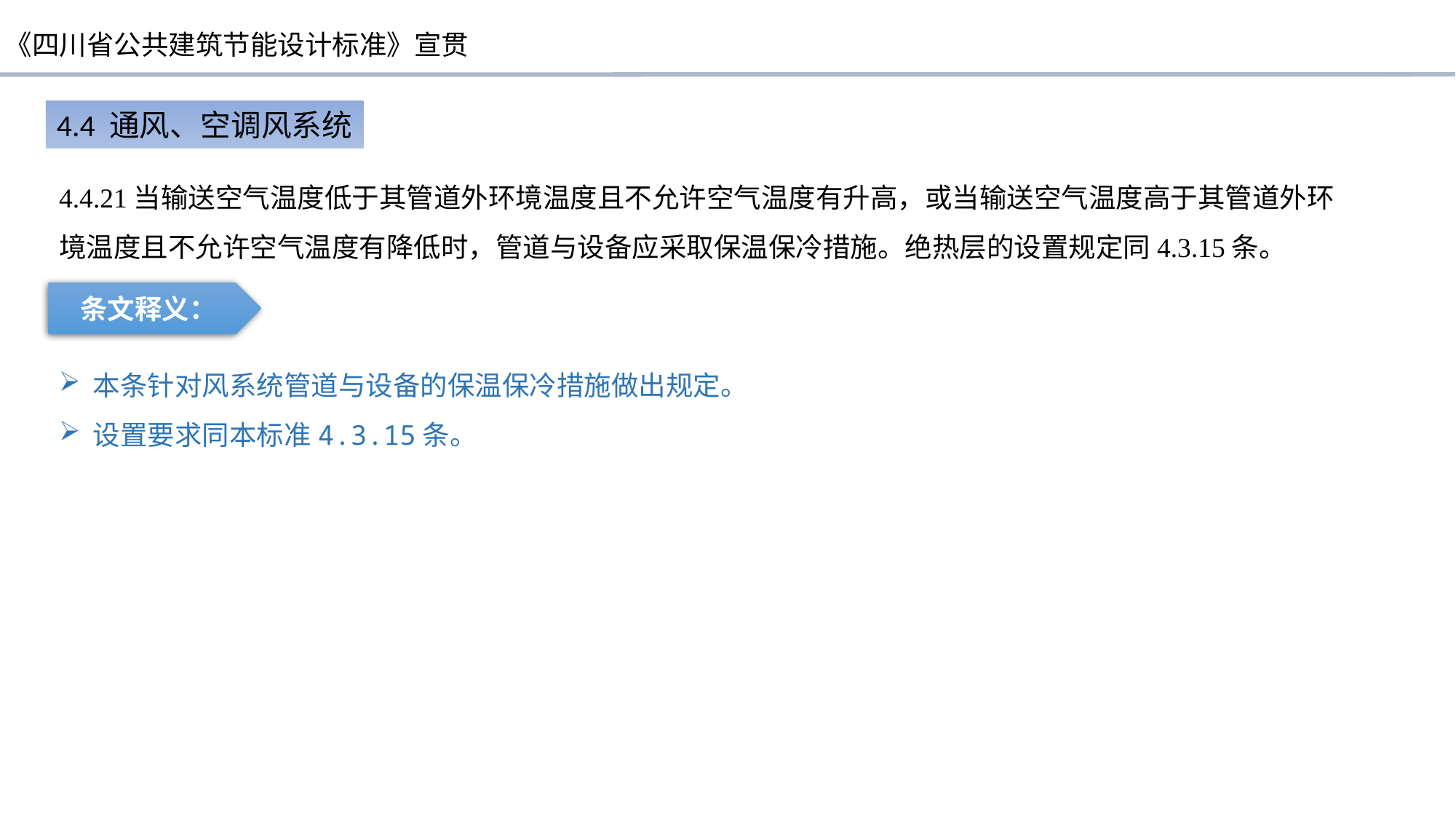

4.4 通风、空调风系统
4.4.21当输送空气温度低于其管道外环境温度且不允许空气温度有升高，或当输送空气温度高于其管道外环境温度且不允许空气温度有降低时，管道与设备应采取保温保冷措施。绝热层的设置规定同4.3.15条。

条文释义：
本条针对风系统管道与设备的保温保冷措施做出规定。
设置要求同本标准4.3.15条。